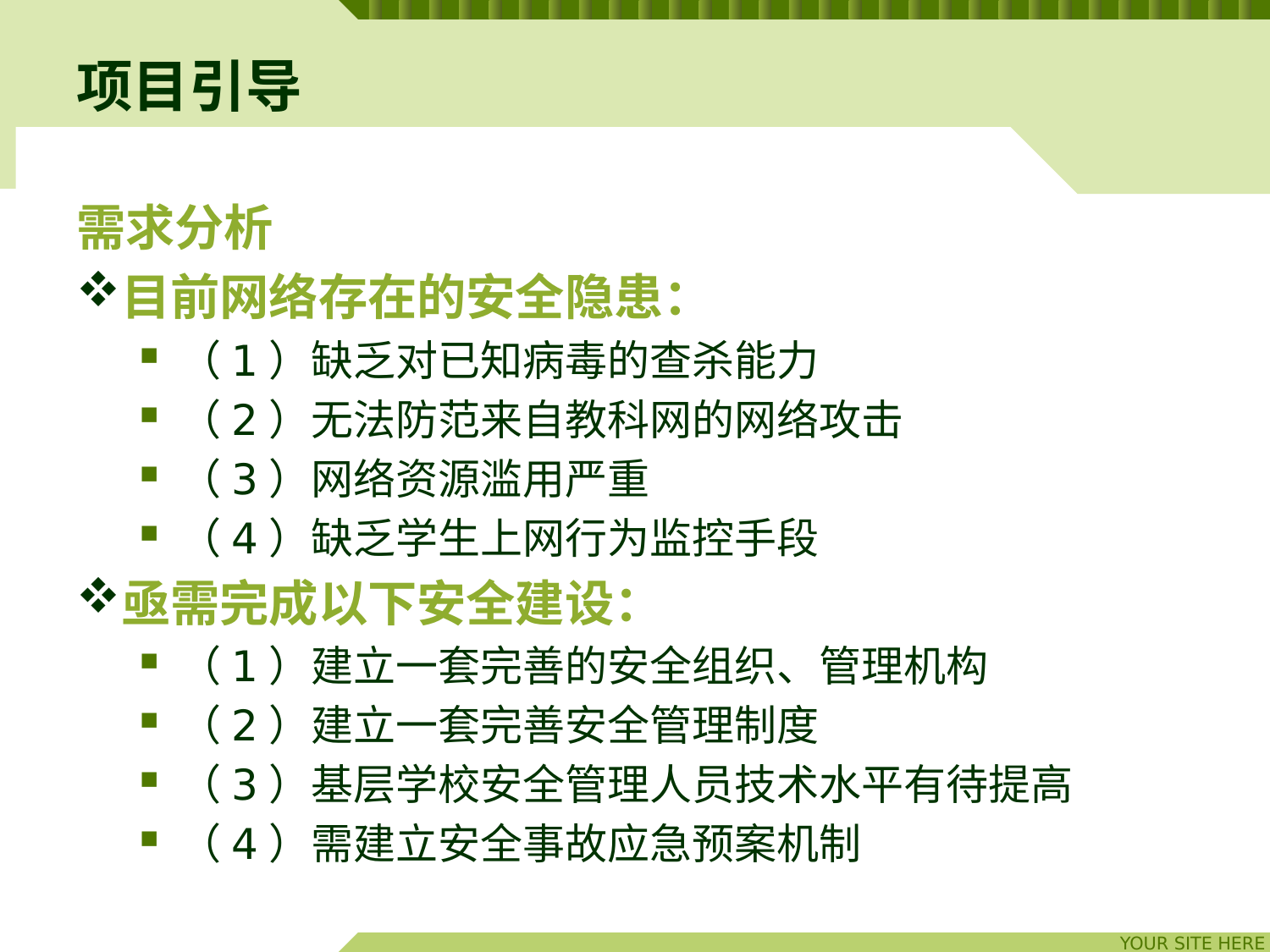

# 项目引导
需求分析
目前网络存在的安全隐患：
（1）缺乏对已知病毒的查杀能力
（2）无法防范来自教科网的网络攻击
（3）网络资源滥用严重
（4）缺乏学生上网行为监控手段
亟需完成以下安全建设：
（1）建立一套完善的安全组织、管理机构
（2）建立一套完善安全管理制度
（3）基层学校安全管理人员技术水平有待提高
（4）需建立安全事故应急预案机制